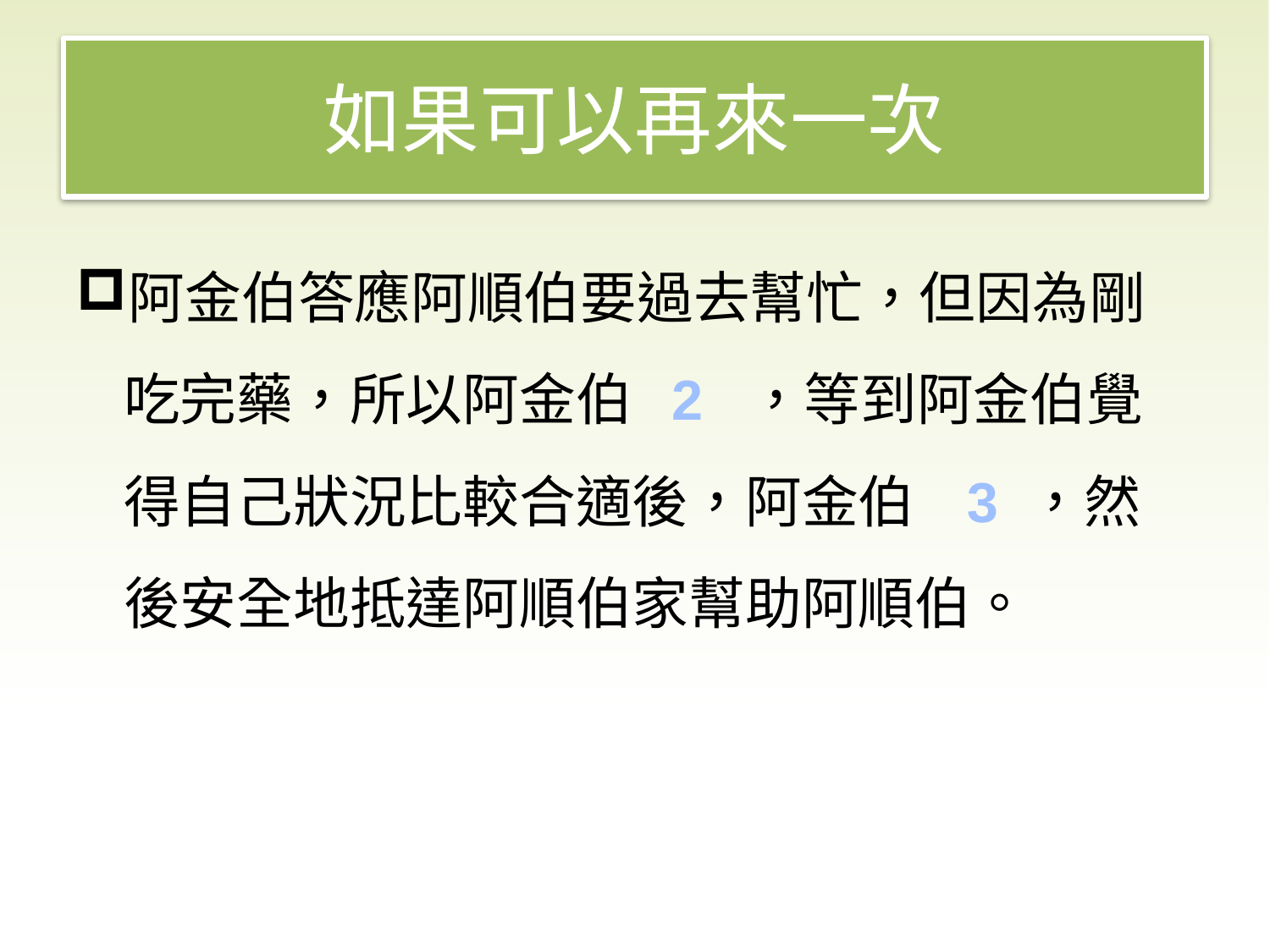

# 如果可以再來一次
阿金伯答應阿順伯要過去幫忙，但因為剛吃完藥，所以阿金伯  2  ，等到阿金伯覺得自己狀況比較合適後，阿金伯   3 ，然後安全地抵達阿順伯家幫助阿順伯。